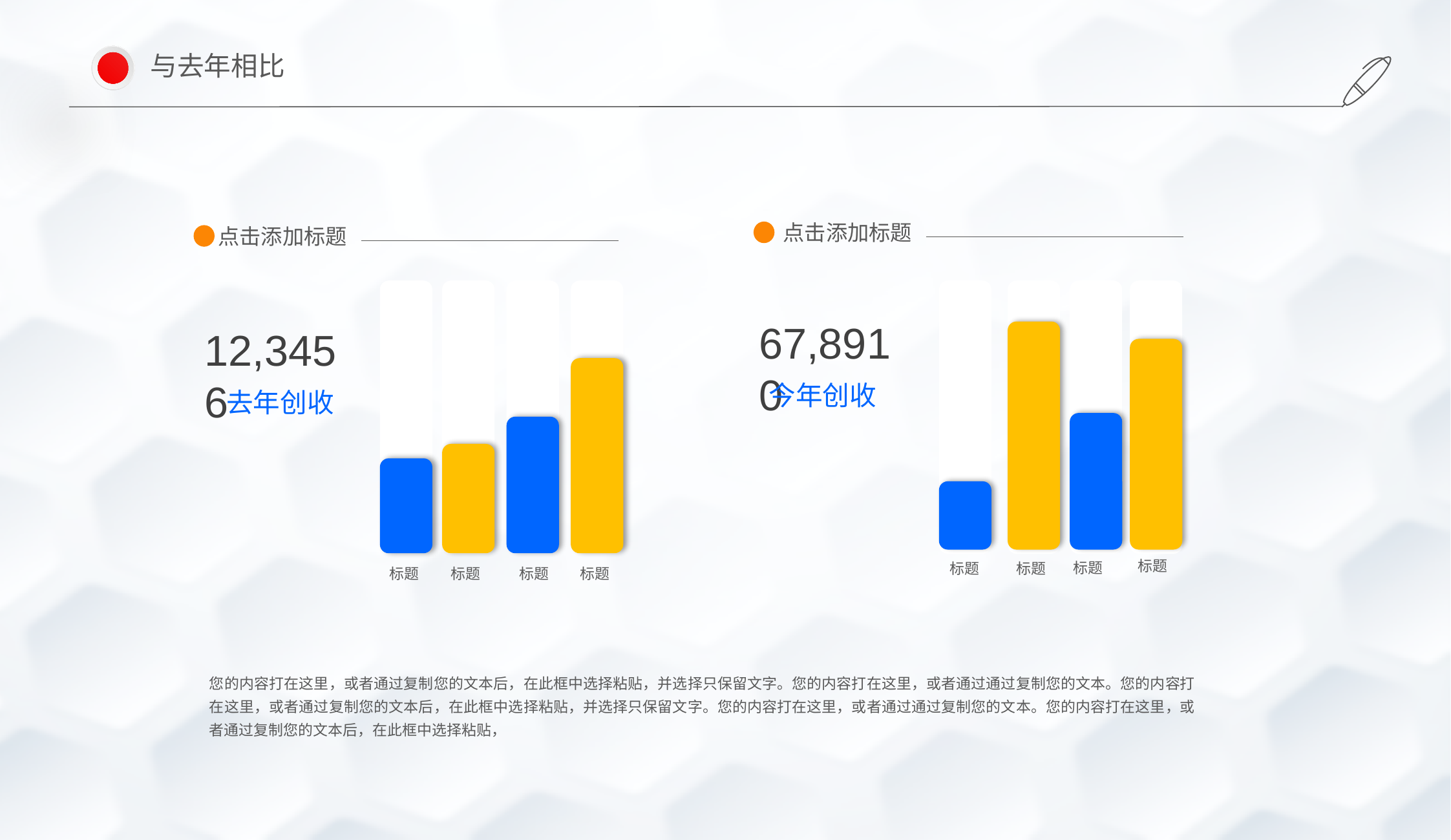

与去年相比

点击添加标题
点击添加标题

67,8910
12,3456

今年创收
去年创收

标题
标题
标题
标题
标题
标题
标题
标题
您的内容打在这里，或者通过复制您的文本后，在此框中选择粘贴，并选择只保留文字。您的内容打在这里，或者通过通过复制您的文本。您的内容打在这里，或者通过复制您的文本后，在此框中选择粘贴，并选择只保留文字。您的内容打在这里，或者通过通过复制您的文本。您的内容打在这里，或者通过复制您的文本后，在此框中选择粘贴，